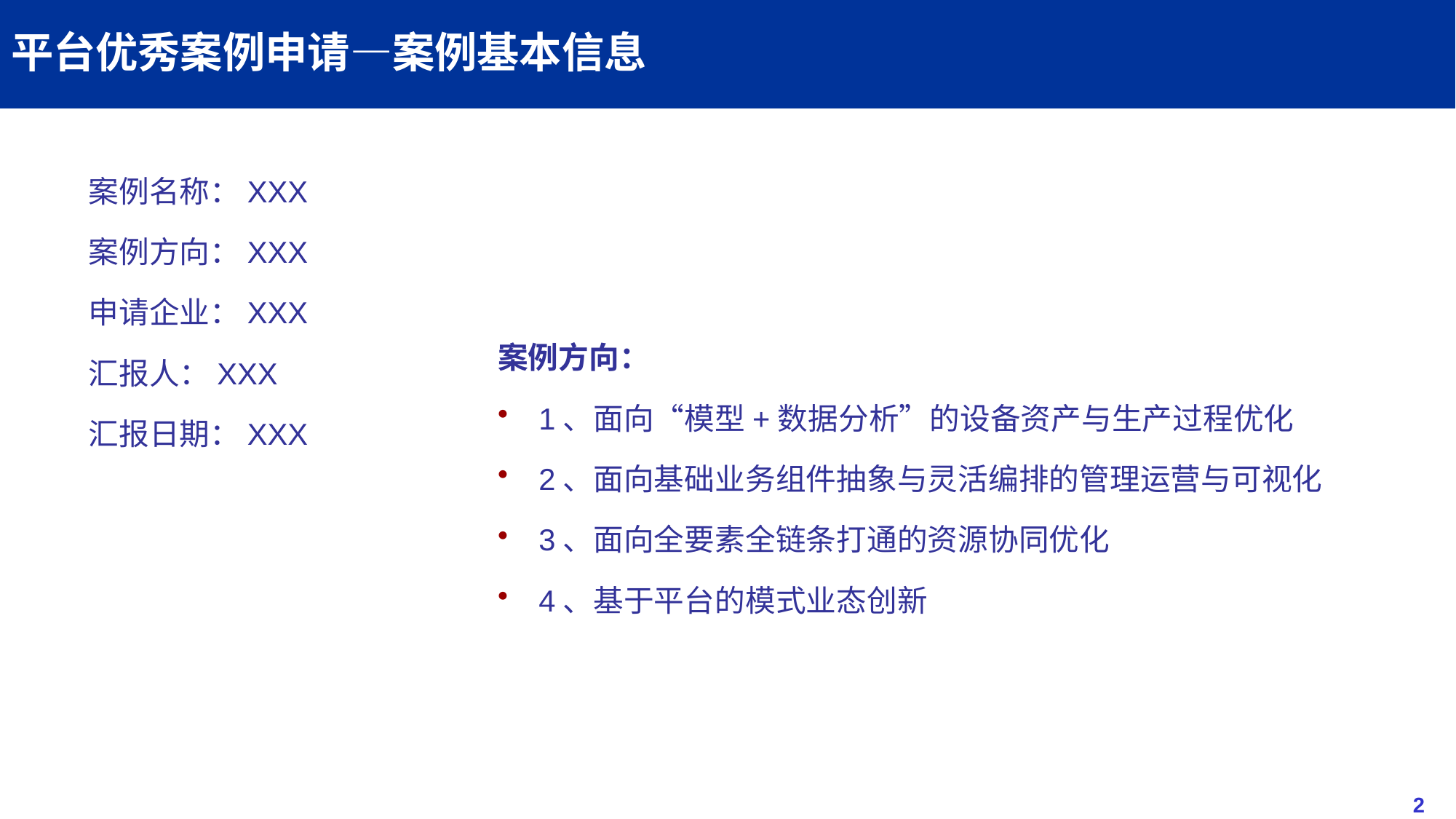

# 平台优秀案例申请—案例基本信息

案例名称：XXX
案例方向：XXX
申请企业：XXX
汇报人：XXX
汇报日期：XXX

案例方向：
1、面向“模型+数据分析”的设备资产与生产过程优化
2、面向基础业务组件抽象与灵活编排的管理运营与可视化
3、面向全要素全链条打通的资源协同优化
4、基于平台的模式业态创新